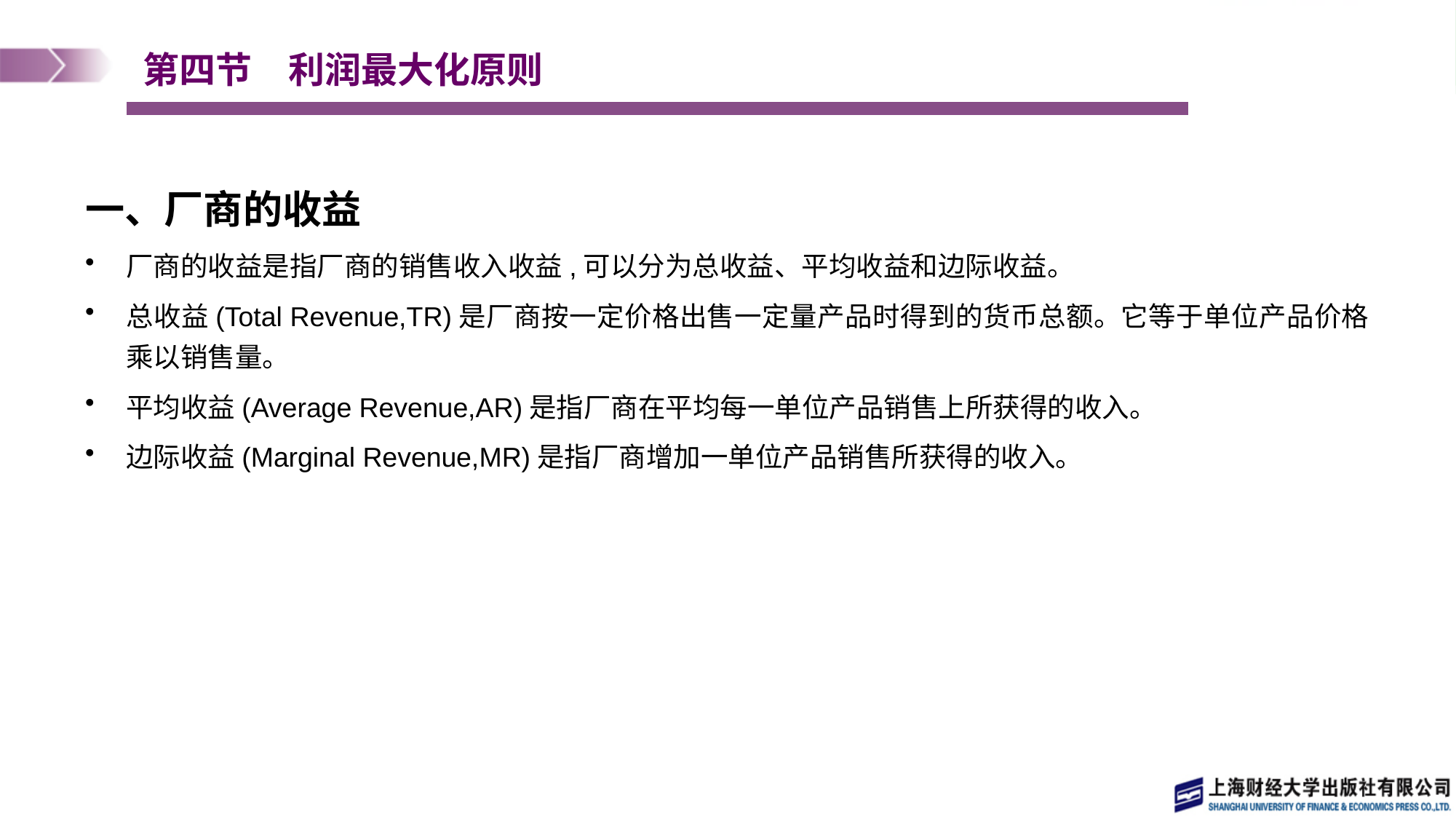

# 第四节　利润最大化原则
一、厂商的收益
厂商的收益是指厂商的销售收入收益,可以分为总收益、平均收益和边际收益。
总收益(Total Revenue,TR)是厂商按一定价格出售一定量产品时得到的货币总额。它等于单位产品价格乘以销售量。
平均收益(Average Revenue,AR)是指厂商在平均每一单位产品销售上所获得的收入。
边际收益(Marginal Revenue,MR)是指厂商增加一单位产品销售所获得的收入。